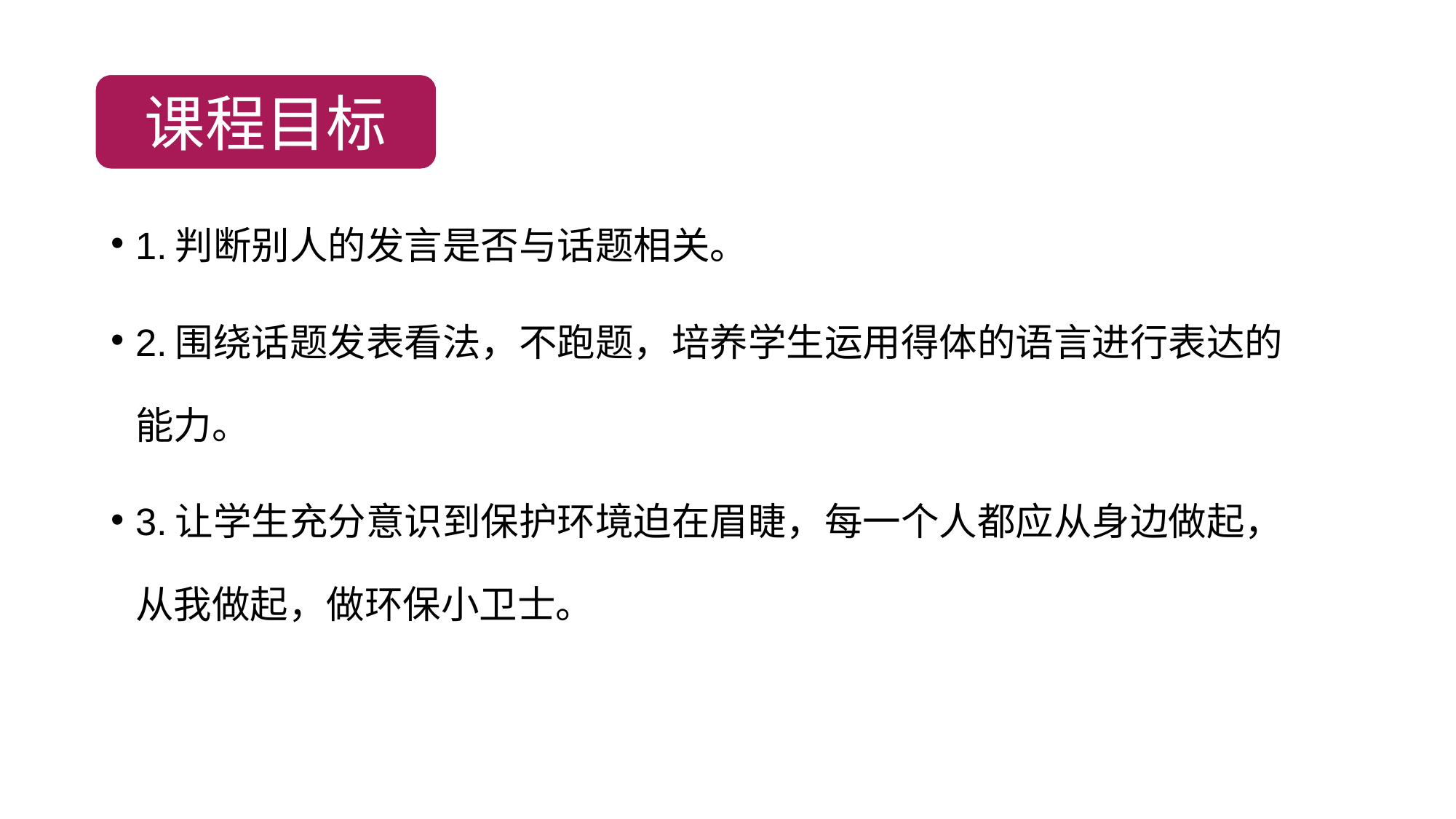

课程目标
1.判断别人的发言是否与话题相关。
2.围绕话题发表看法，不跑题，培养学生运用得体的语言进行表达的能力。
3.让学生充分意识到保护环境迫在眉睫，每一个人都应从身边做起，从我做起，做环保小卫士。